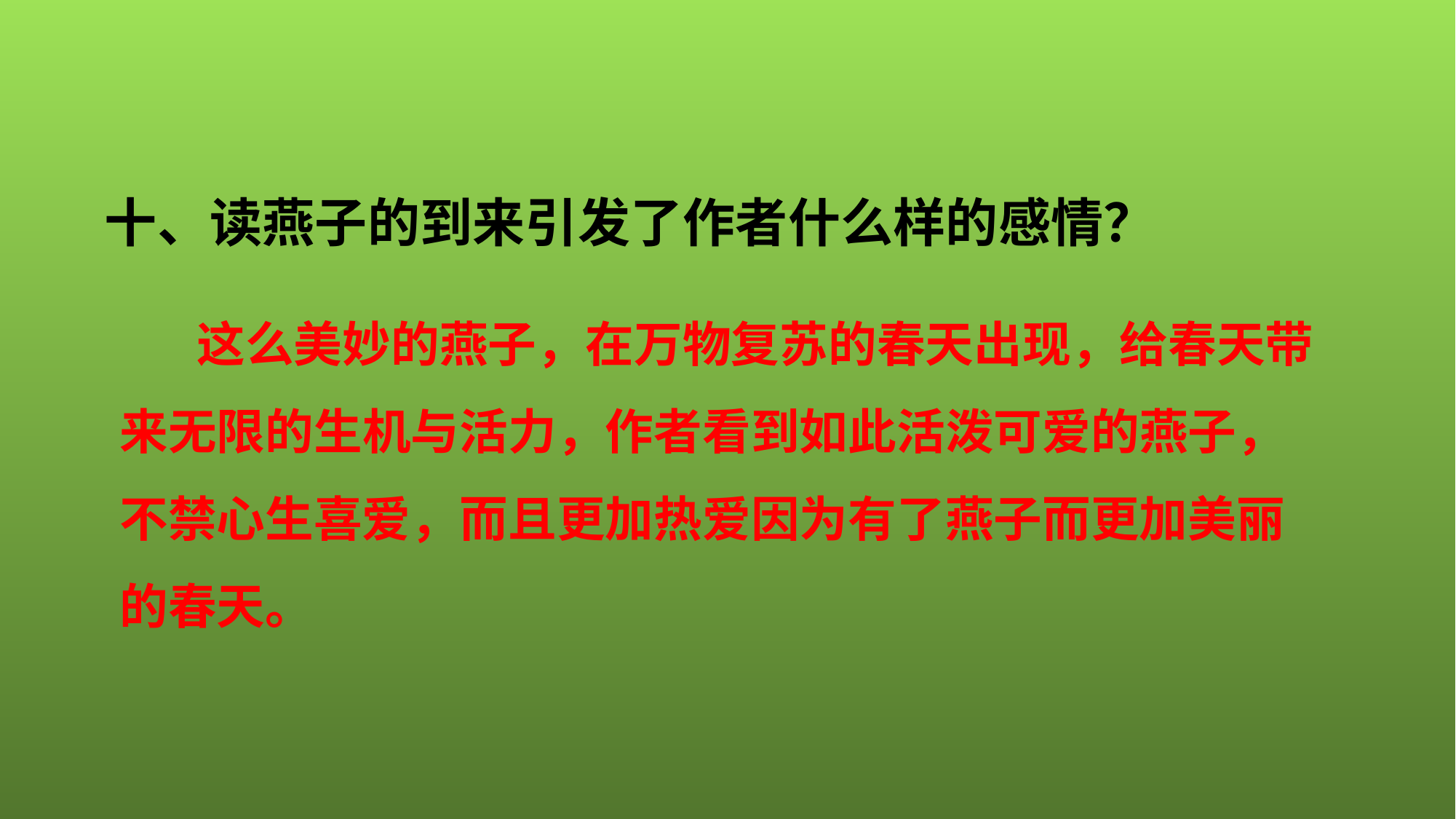

十、读燕子的到来引发了作者什么样的感情？
 这么美妙的燕子，在万物复苏的春天出现，给春天带来无限的生机与活力，作者看到如此活泼可爱的燕子，不禁心生喜爱，而且更加热爱因为有了燕子而更加美丽的春天。